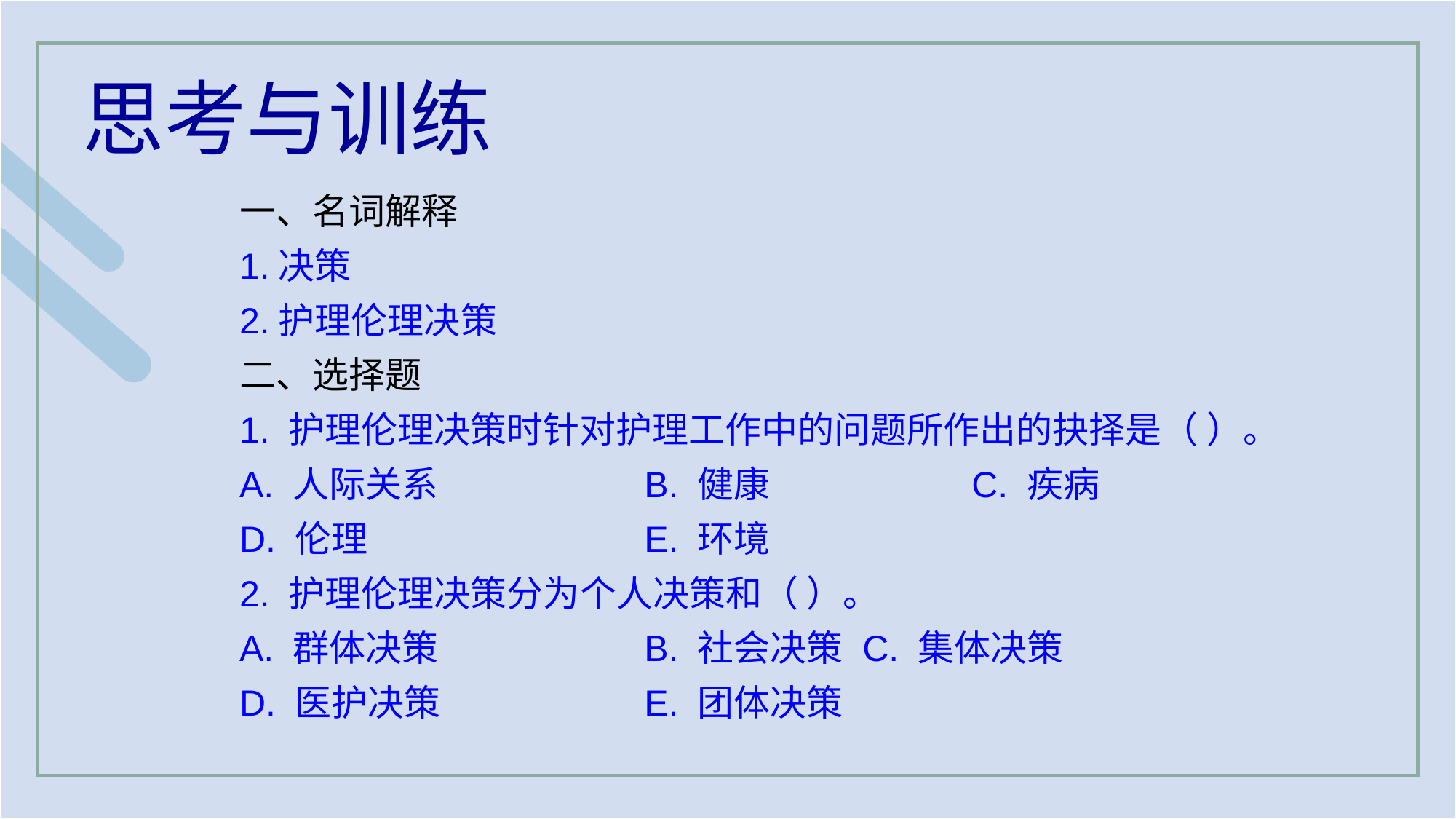

思考与训练
一、名词解释
1.决策
2.护理伦理决策
二、选择题
1. 护理伦理决策时针对护理工作中的问题所作出的抉择是（ ）。
A. 人际关系 		B. 健康 		C. 疾病
D. 伦理 			E. 环境
2. 护理伦理决策分为个人决策和（ ）。
A. 群体决策 		B. 社会决策 	C. 集体决策
D. 医护决策 		E. 团体决策